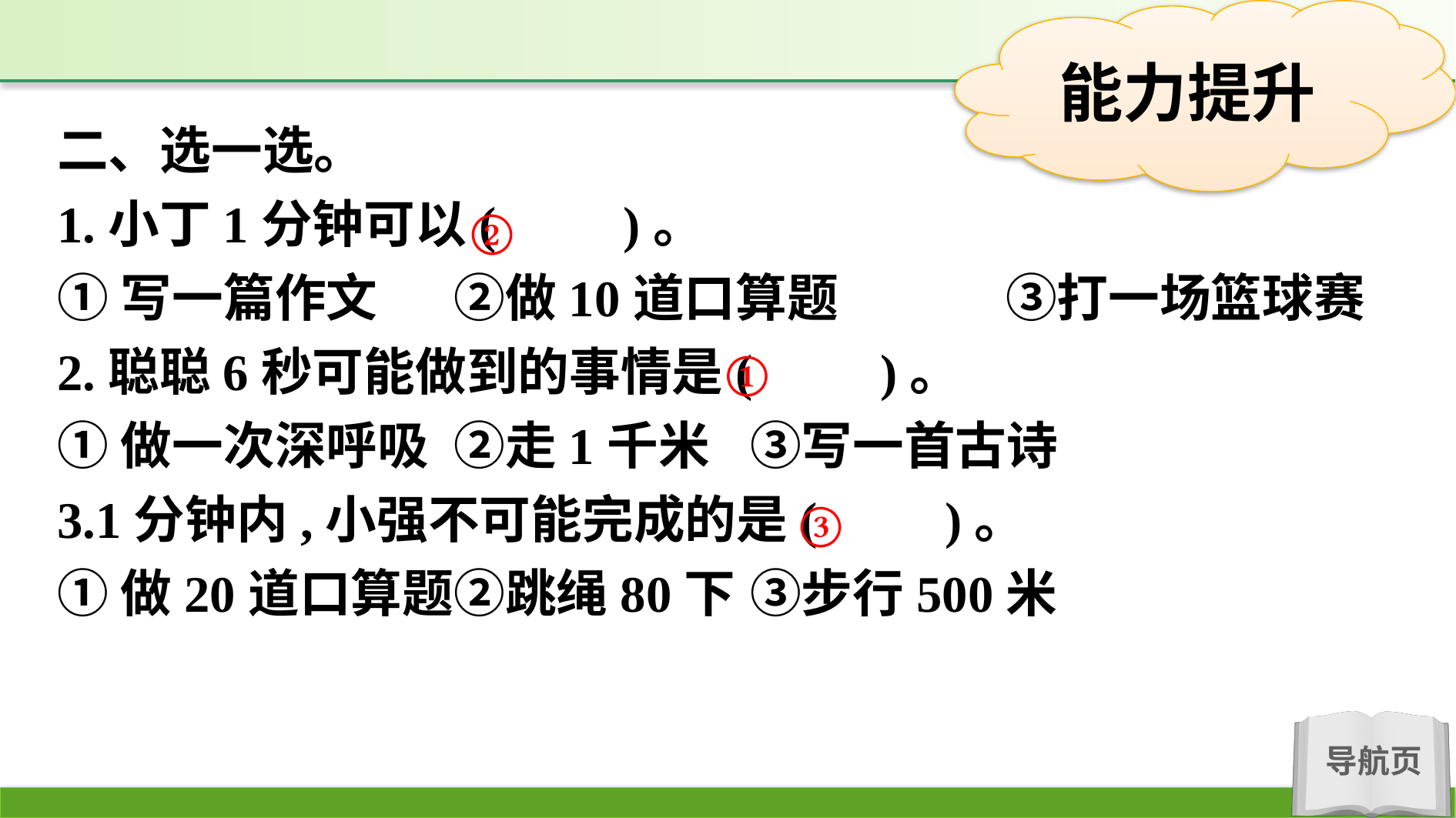

二、选一选。
1.小丁1分钟可以(　　)。
①写一篇作文	②做10道口算题　　 　③打一场篮球赛
2.聪聪6秒可能做到的事情是(　　)。
①做一次深呼吸	②走1千米	③写一首古诗
3.1分钟内,小强不可能完成的是(　　)。
①做20道口算题	②跳绳80下	③步行500米
②
①
③